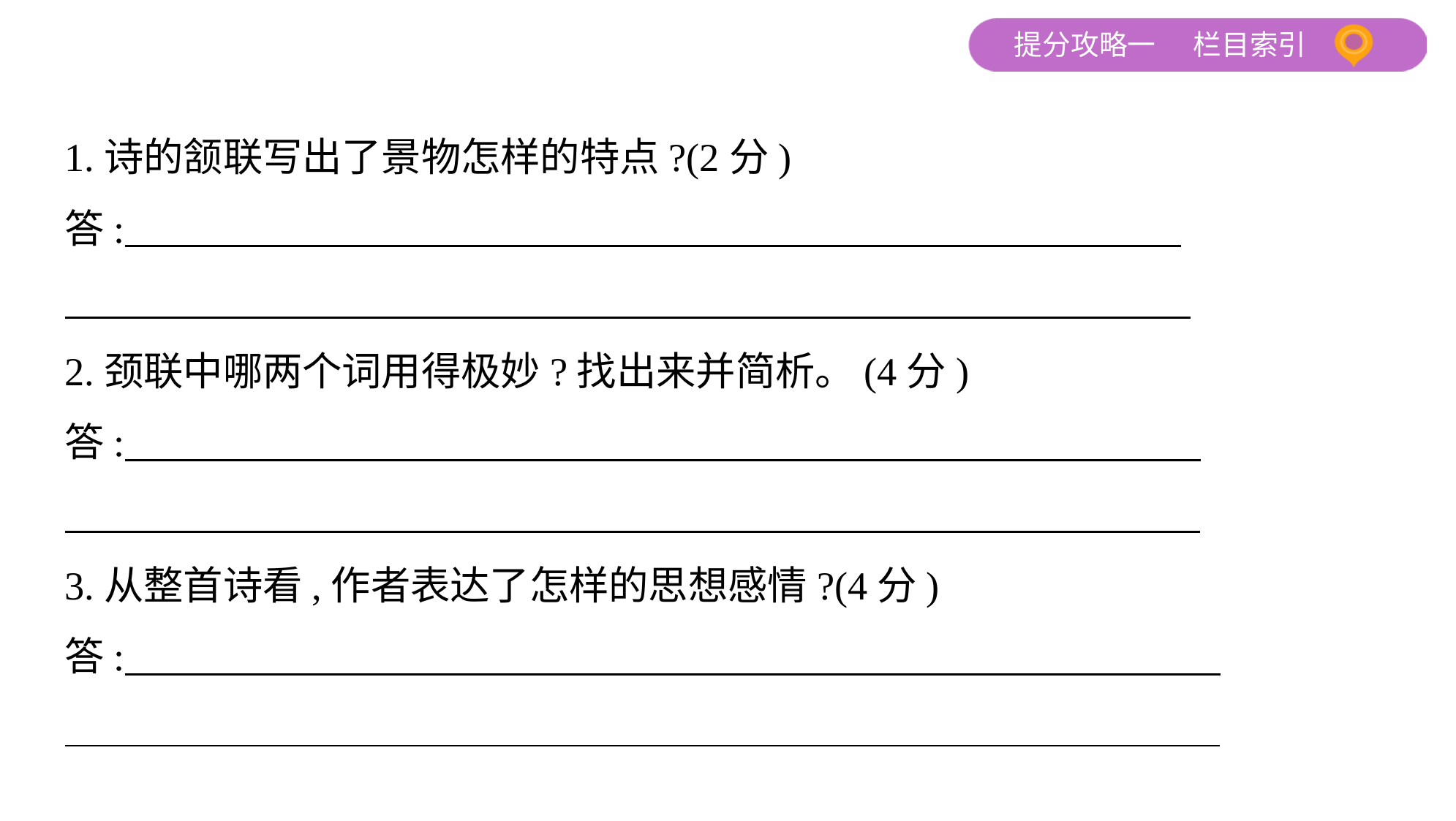

1.诗的颔联写出了景物怎样的特点?(2分)
答:

2.颈联中哪两个词用得极妙?找出来并简析。(4分)
答:

3.从整首诗看,作者表达了怎样的思想感情?(4分)
答: